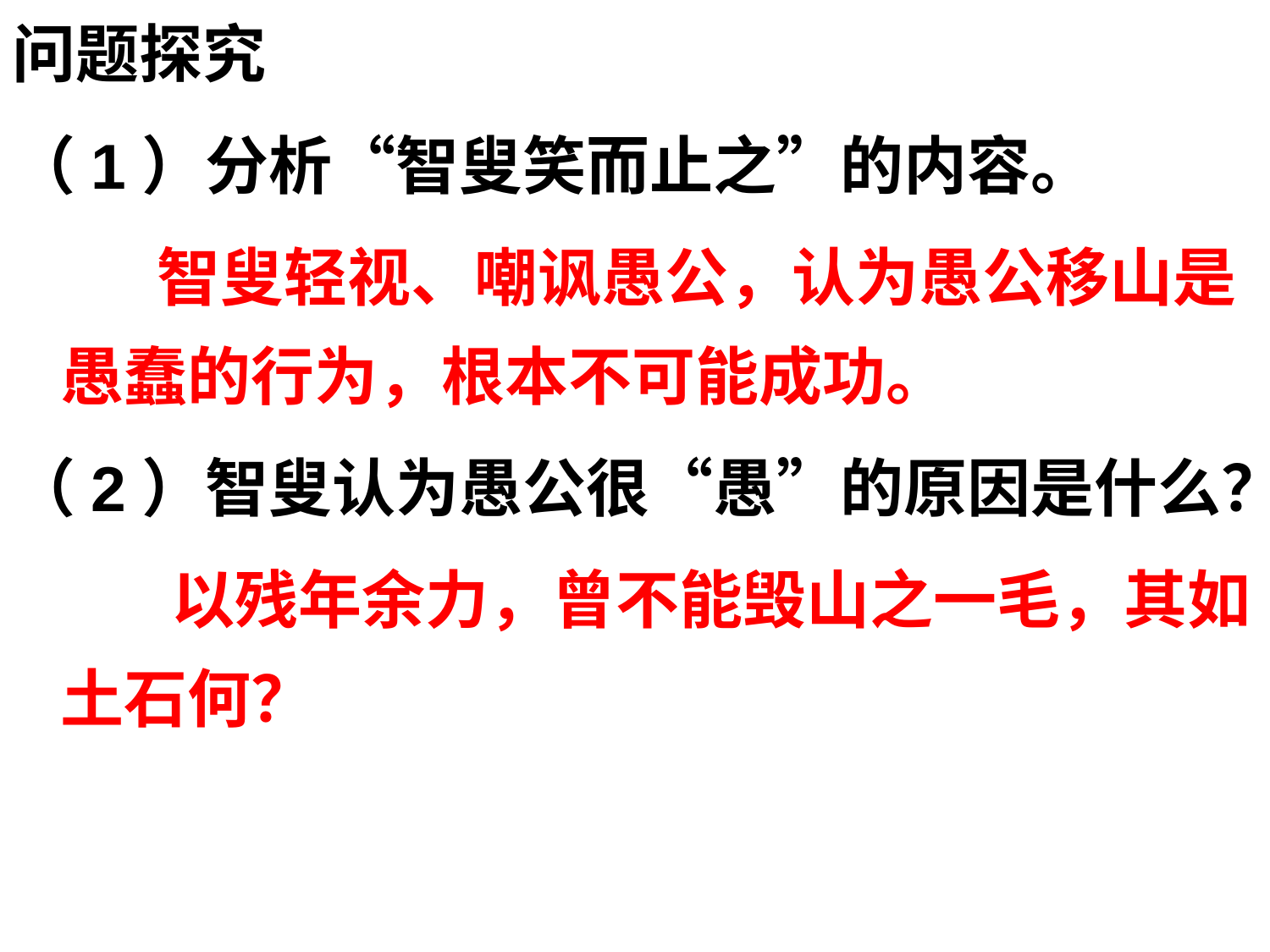

问题探究
（1）分析“智叟笑而止之”的内容。
         智叟轻视、嘲讽愚公，认为愚公移山是愚蠢的行为，根本不可能成功。
（2）智叟认为愚公很“愚”的原因是什么？
          以残年余力，曾不能毁山之一毛，其如土石何？
#